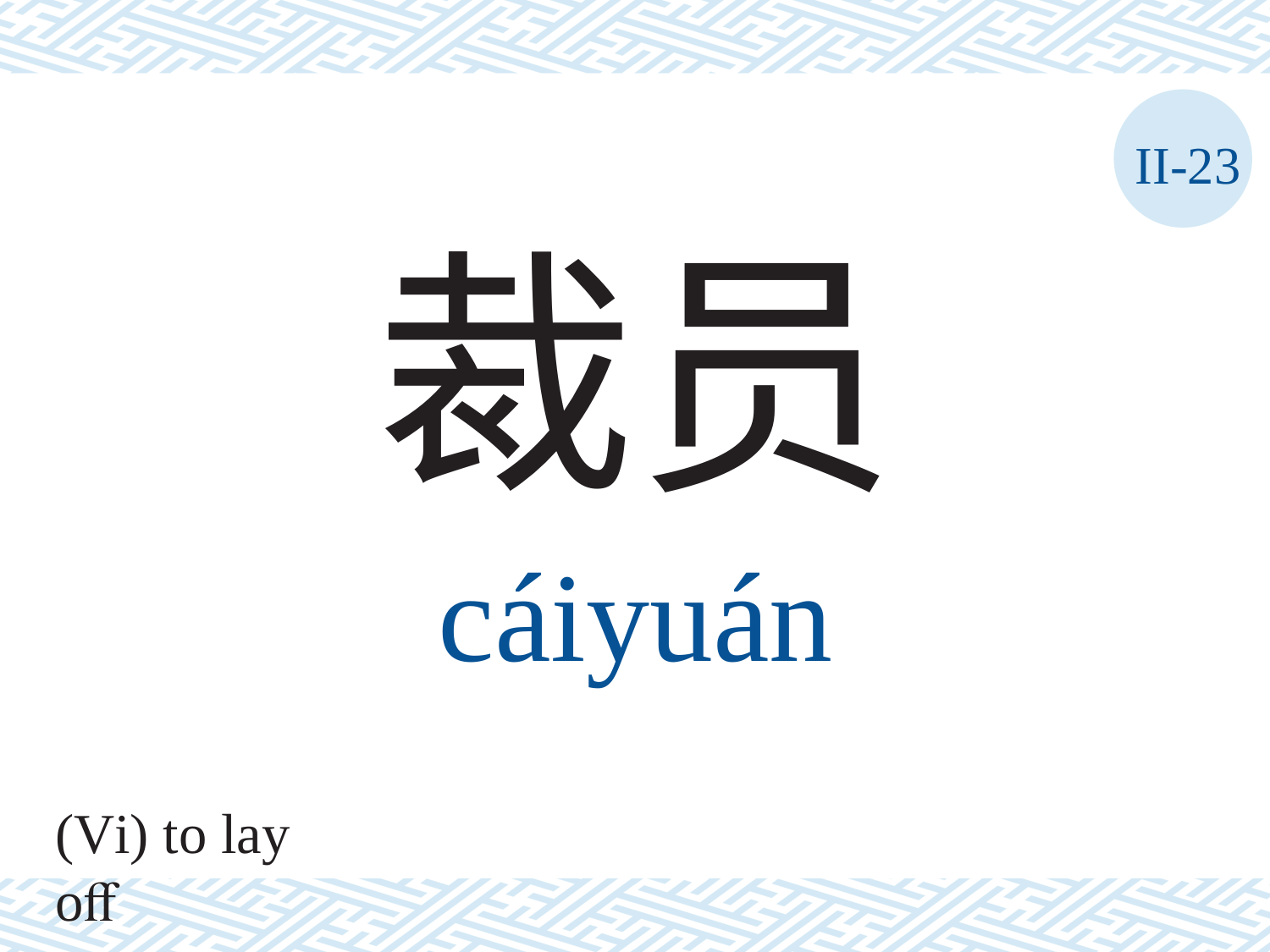

II-23
裁员
cáiyuán
(Vi) to lay oﬀ